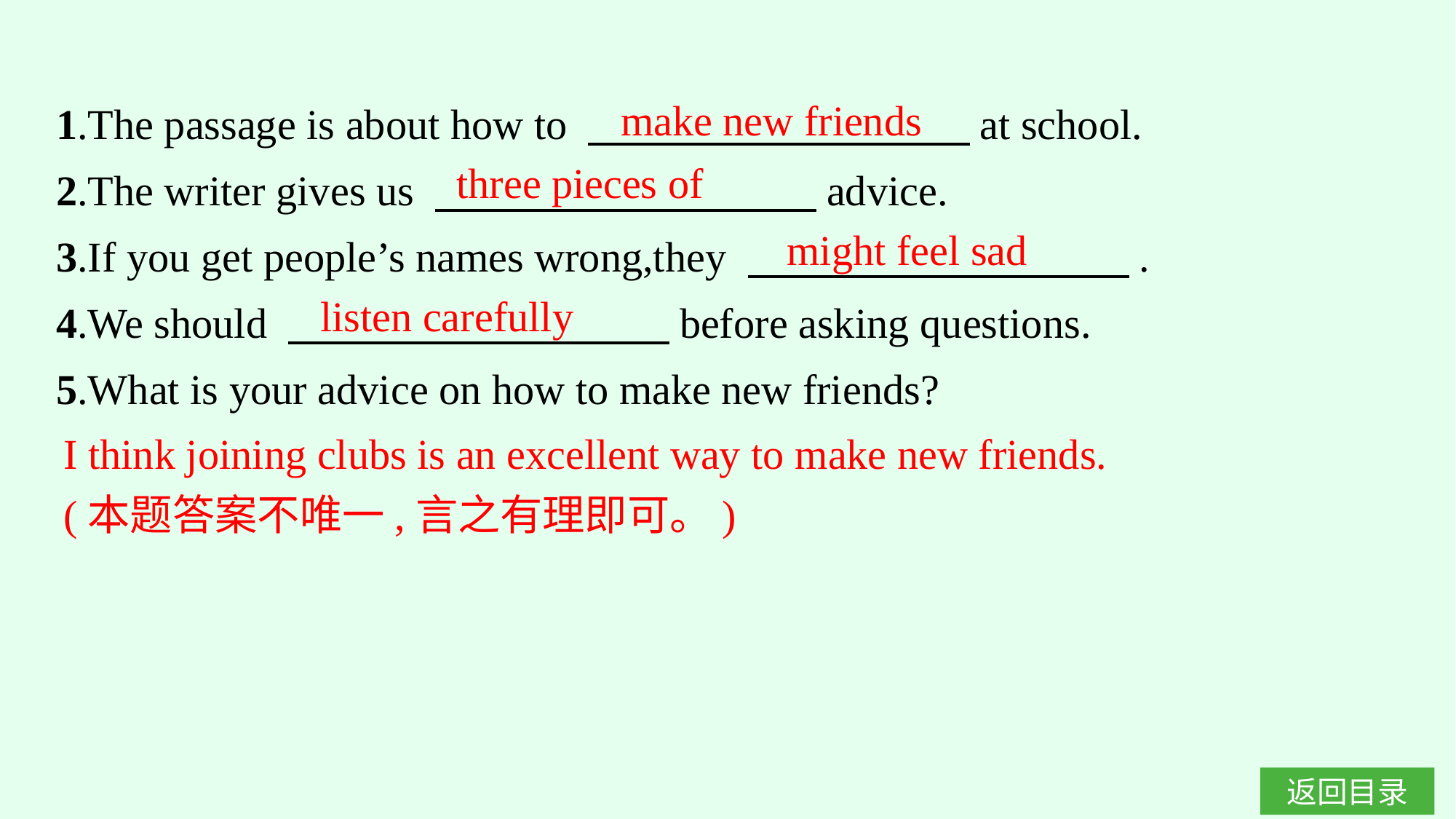

1.The passage is about how to 　　　　　　　　　at school.
2.The writer gives us 　　　　　　　　　advice.
3.If you get people’s names wrong,they 　　　　　　　　　.
4.We should 　　　　　　　　　before asking questions.
5.What is your advice on how to make new friends?
make new friends
three pieces of
might feel sad
listen carefully
I think joining clubs is an excellent way to make new friends.
(本题答案不唯一,言之有理即可。)